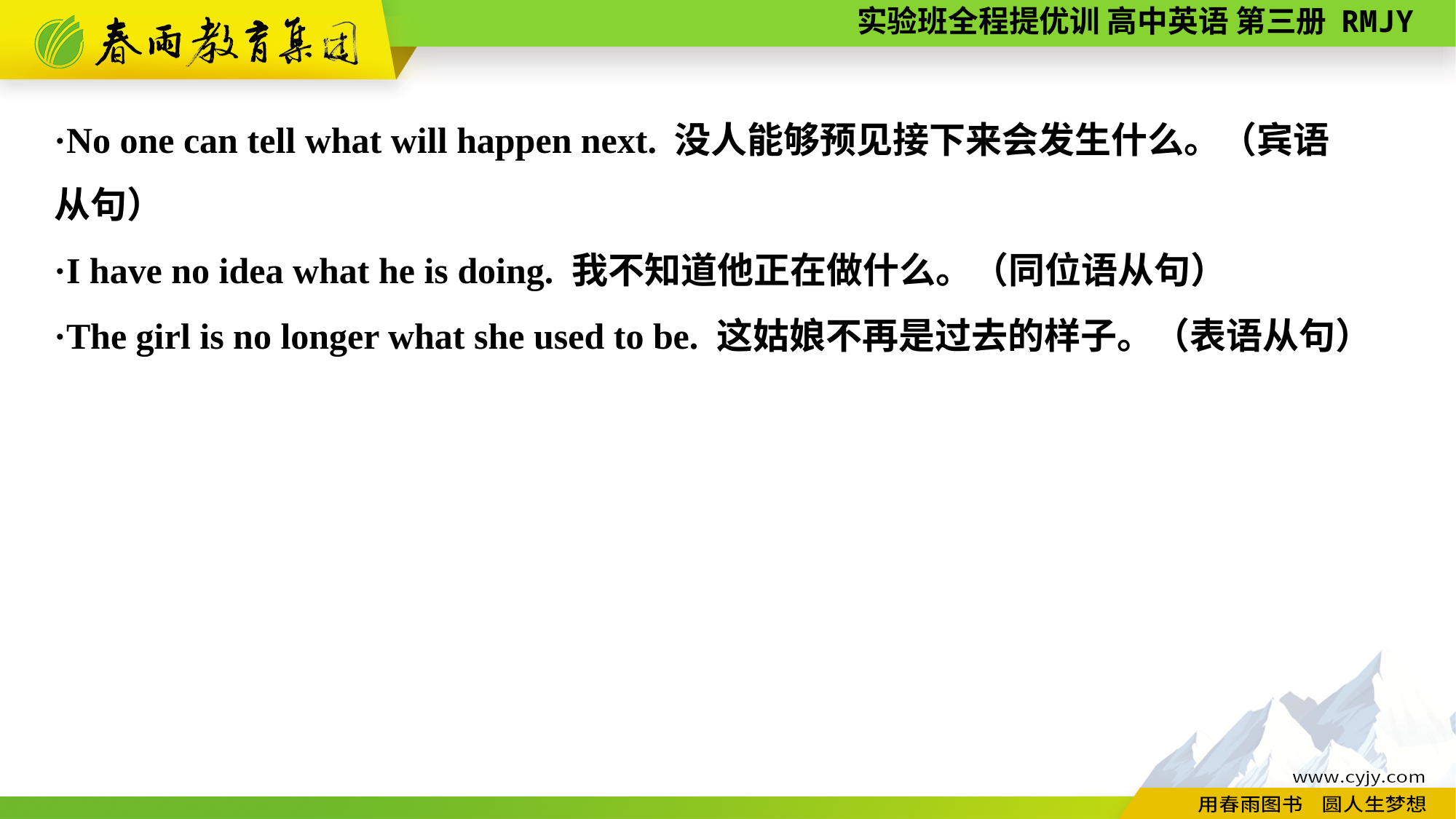

·No one can tell what will happen next. 没人能够预见接下来会发生什么。（宾语
从句）
·I have no idea what he is doing. 我不知道他正在做什么。（同位语从句）
·The girl is no longer what she used to be. 这姑娘不再是过去的样子。（表语从句）